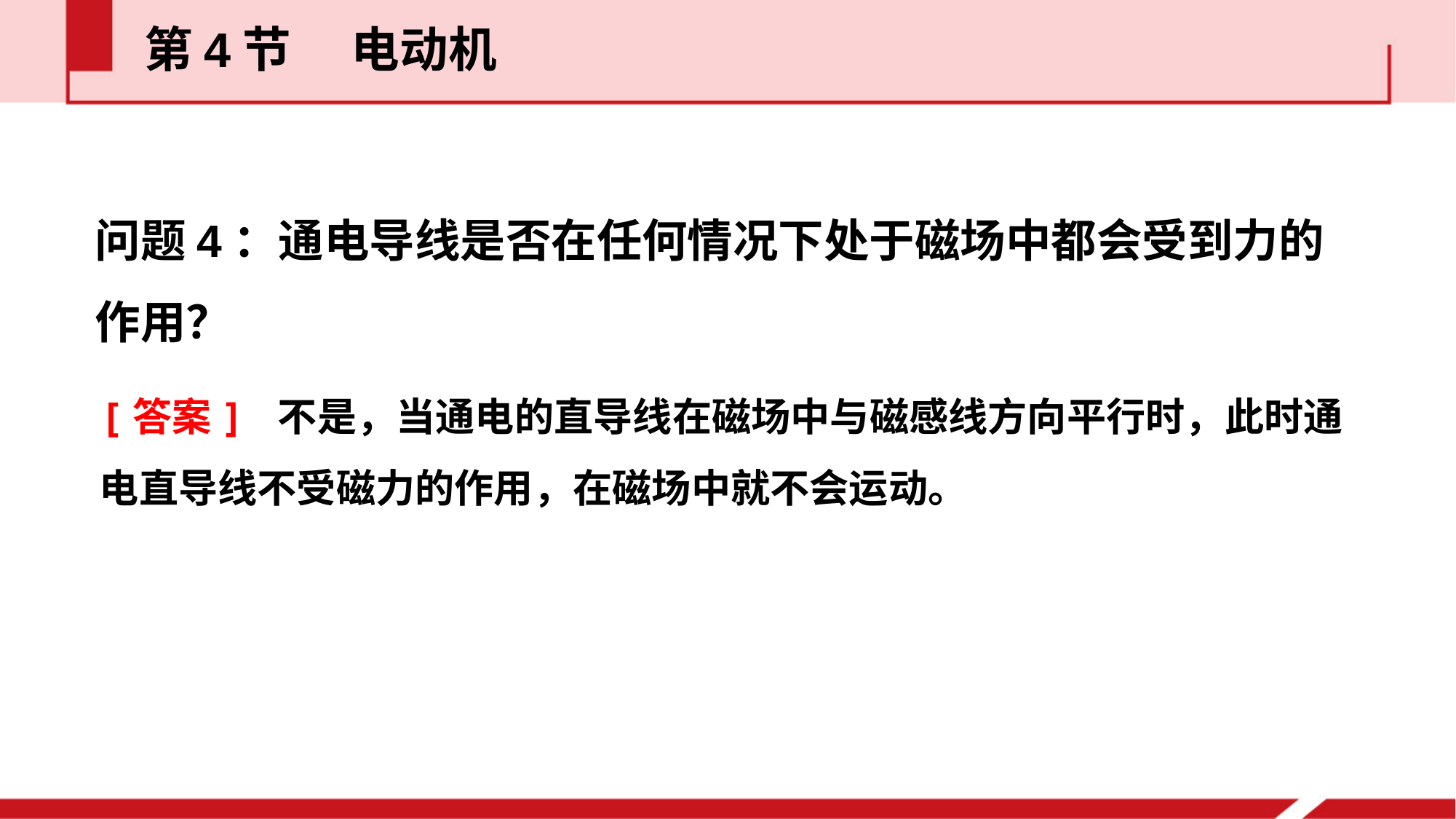

第4节  电动机
问题4：通电导线是否在任何情况下处于磁场中都会受到力的作用？
[答案] 不是，当通电的直导线在磁场中与磁感线方向平行时，此时通电直导线不受磁力的作用，在磁场中就不会运动。